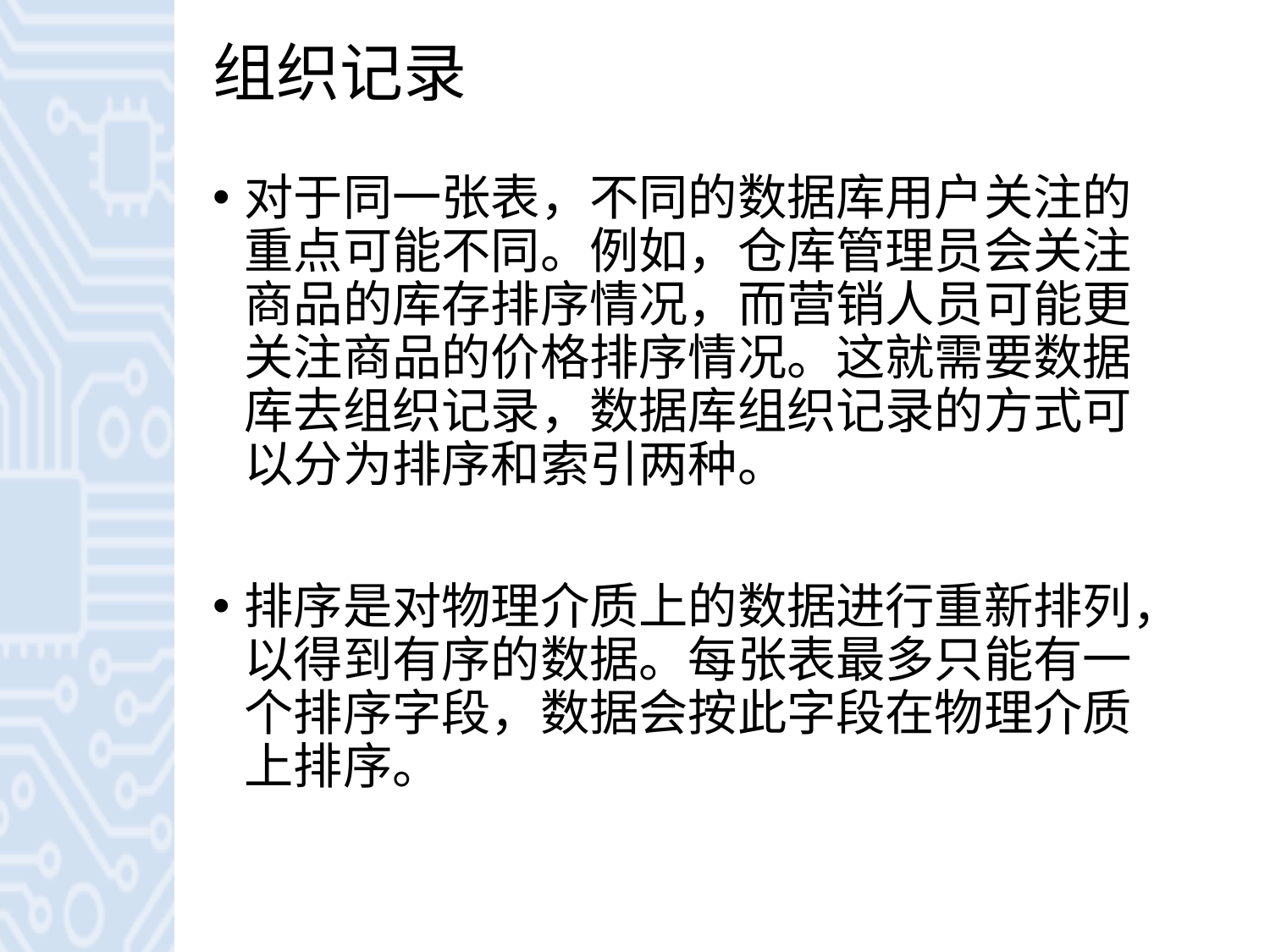

# 组织记录
对于同一张表，不同的数据库用户关注的重点可能不同。例如，仓库管理员会关注商品的库存排序情况，而营销人员可能更关注商品的价格排序情况。这就需要数据库去组织记录，数据库组织记录的方式可以分为排序和索引两种。

排序是对物理介质上的数据进行重新排列，以得到有序的数据。每张表最多只能有一个排序字段，数据会按此字段在物理介质上排序。